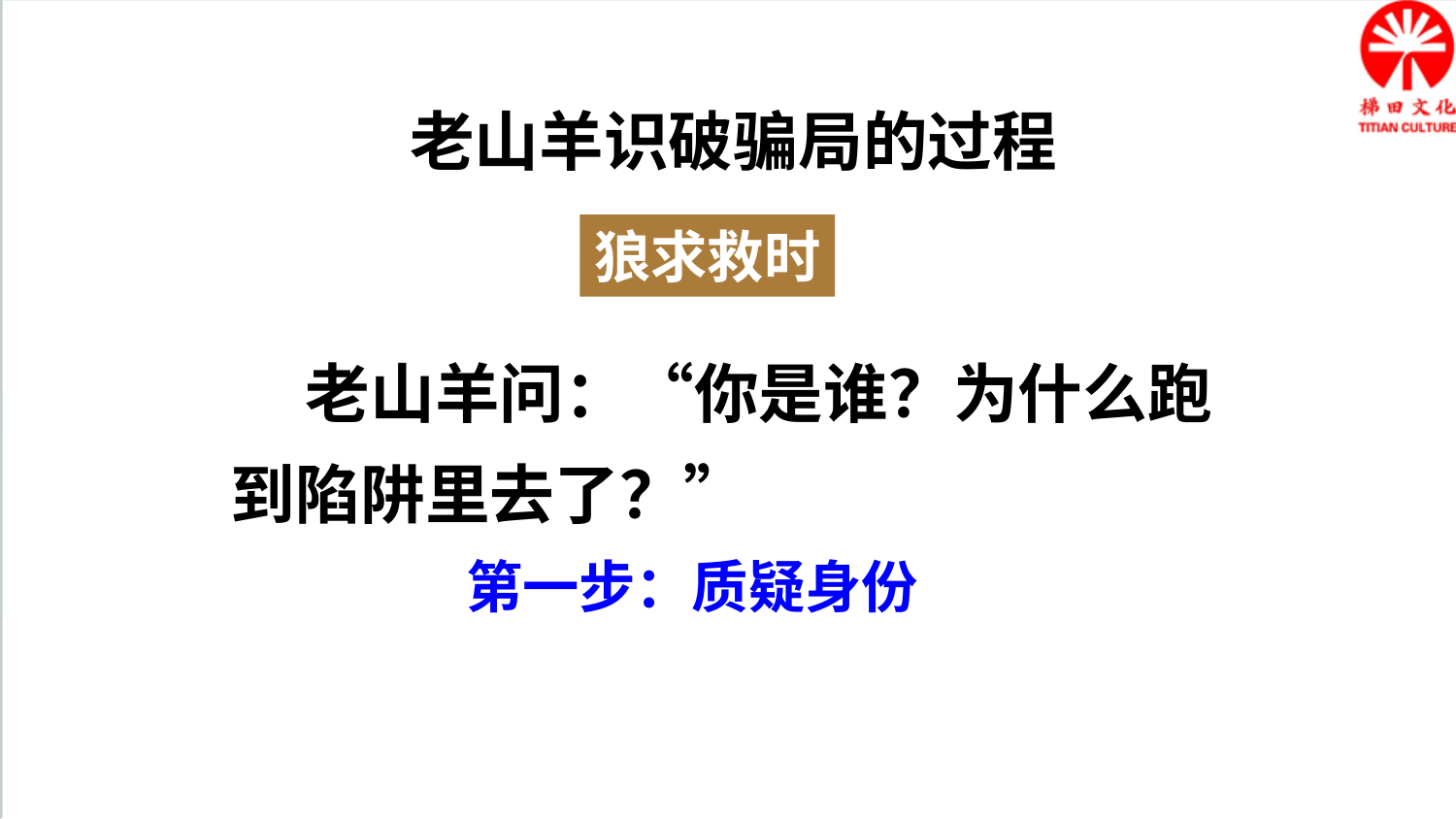

老山羊识破骗局的过程
狼求救时
    老山羊问：“你是谁？为什么跑到陷阱里去了？”
第一步：质疑身份